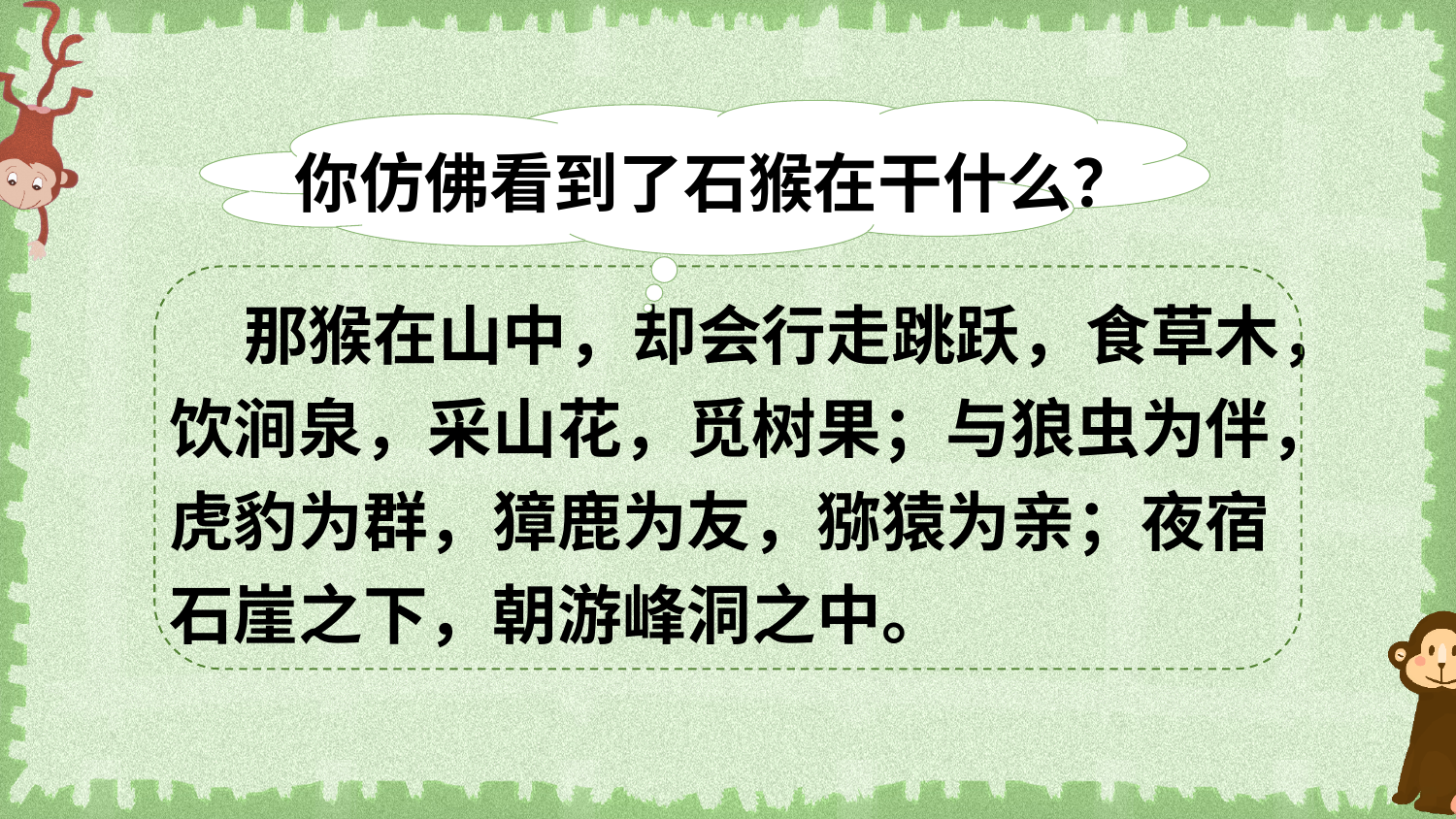

你仿佛看到了石猴在干什么？

    那猴在山中，却会行走跳跃，食草木，饮涧泉，采山花，觅树果；与狼虫为伴，虎豹为群，獐鹿为友，猕猿为亲；夜宿石崖之下，朝游峰洞之中。